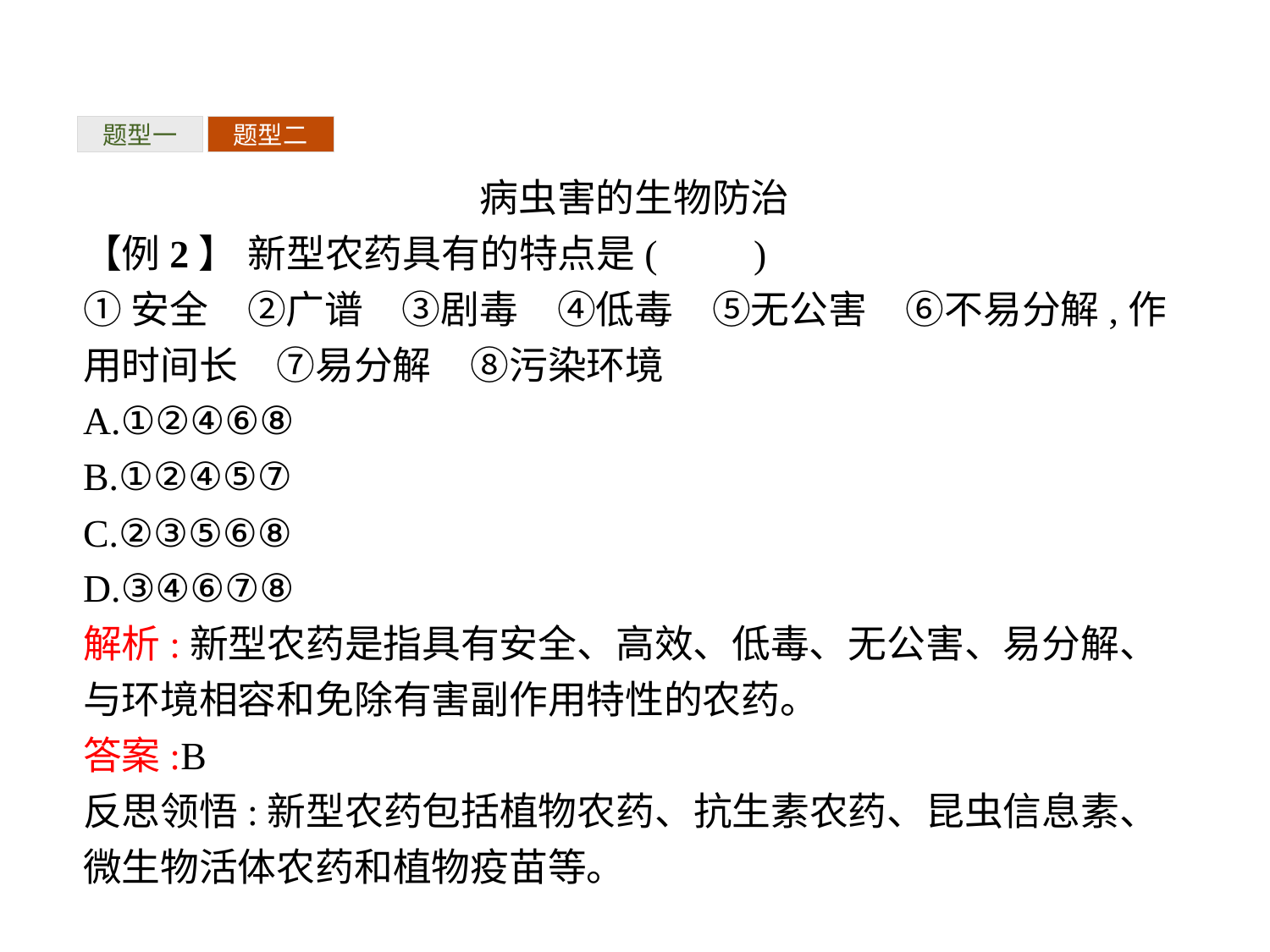

题型一
题型二
病虫害的生物防治
【例2】 新型农药具有的特点是(　　)
①安全　②广谱　③剧毒　④低毒　⑤无公害　⑥不易分解,作用时间长　⑦易分解　⑧污染环境
A.①②④⑥⑧
B.①②④⑤⑦
C.②③⑤⑥⑧
D.③④⑥⑦⑧
解析:新型农药是指具有安全、高效、低毒、无公害、易分解、与环境相容和免除有害副作用特性的农药。
答案:B
反思领悟:新型农药包括植物农药、抗生素农药、昆虫信息素、微生物活体农药和植物疫苗等。